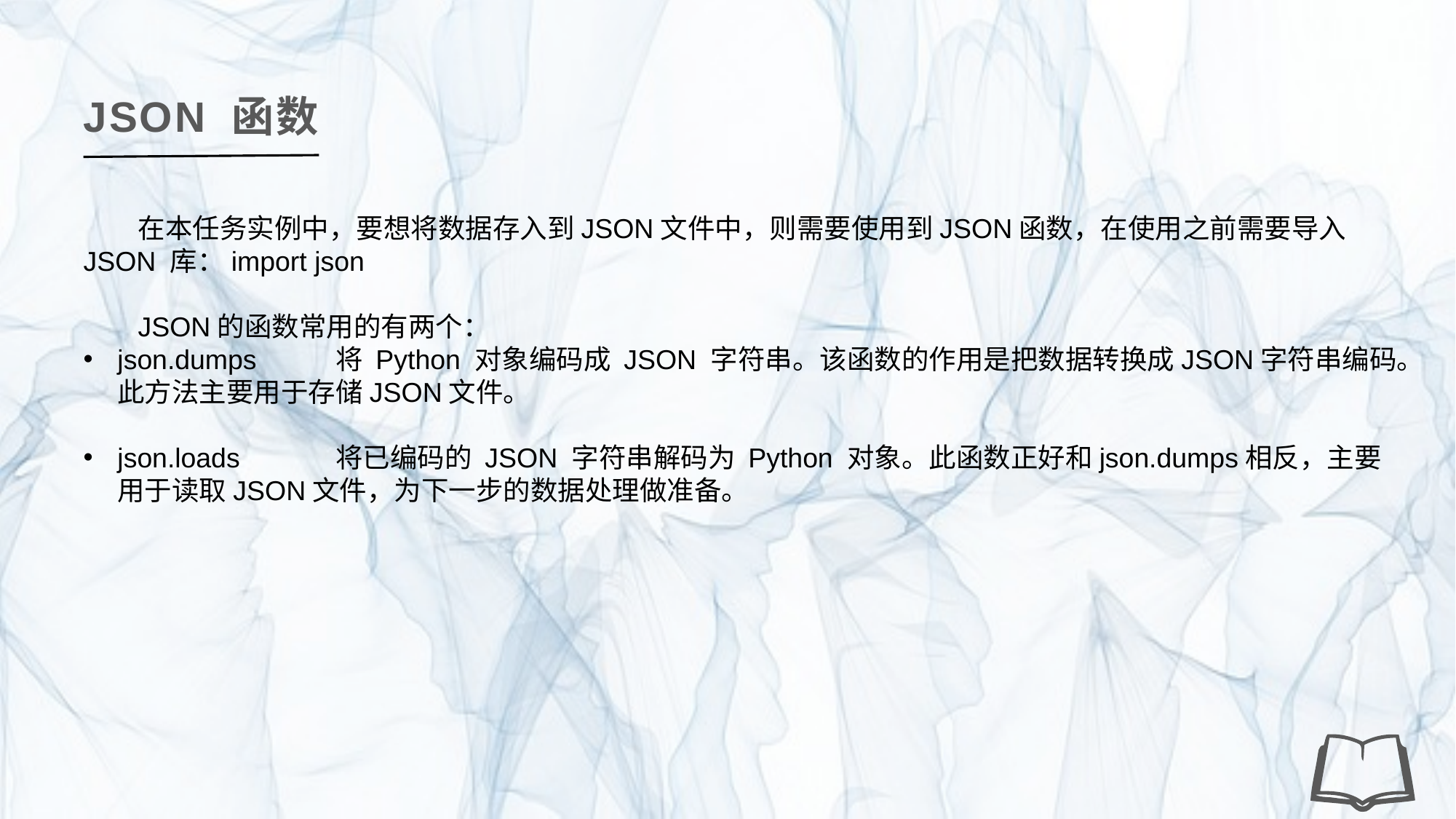

JSON 函数
在本任务实例中，要想将数据存入到JSON文件中，则需要使用到JSON函数，在使用之前需要导入 JSON 库：import json

JSON的函数常用的有两个：
json.dumps	将 Python 对象编码成 JSON 字符串。该函数的作用是把数据转换成JSON字符串编码。此方法主要用于存储JSON文件。

json.loads	将已编码的 JSON 字符串解码为 Python 对象。此函数正好和json.dumps相反，主要用于读取JSON文件，为下一步的数据处理做准备。

27